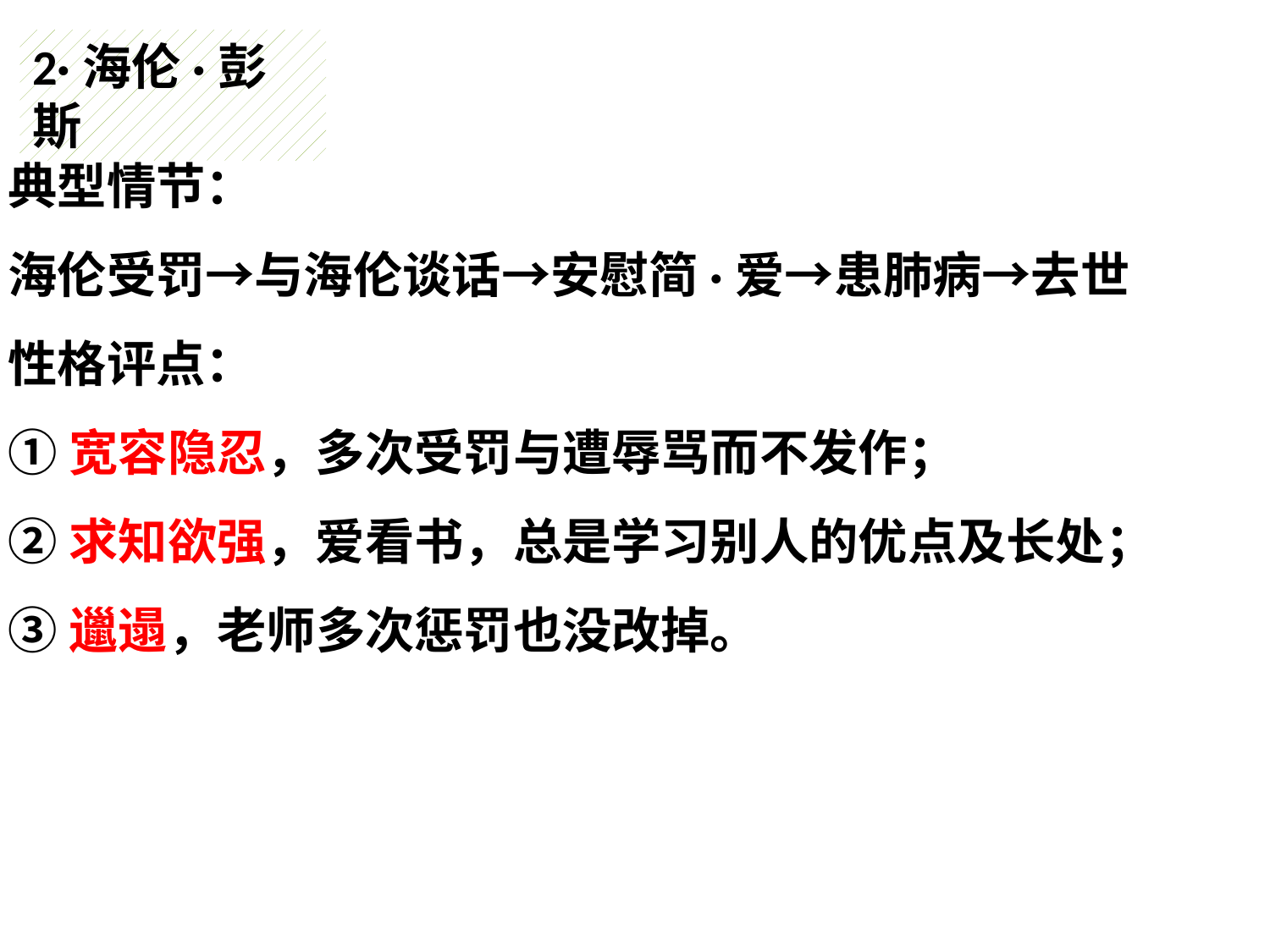

典型情节：
海伦受罚→与海伦谈话→安慰简·爱→患肺病→去世
性格评点：
①宽容隐忍，多次受罚与遭辱骂而不发作；
②求知欲强，爱看书，总是学习别人的优点及长处；
③邋遢，老师多次惩罚也没改掉。

2·海伦·彭斯